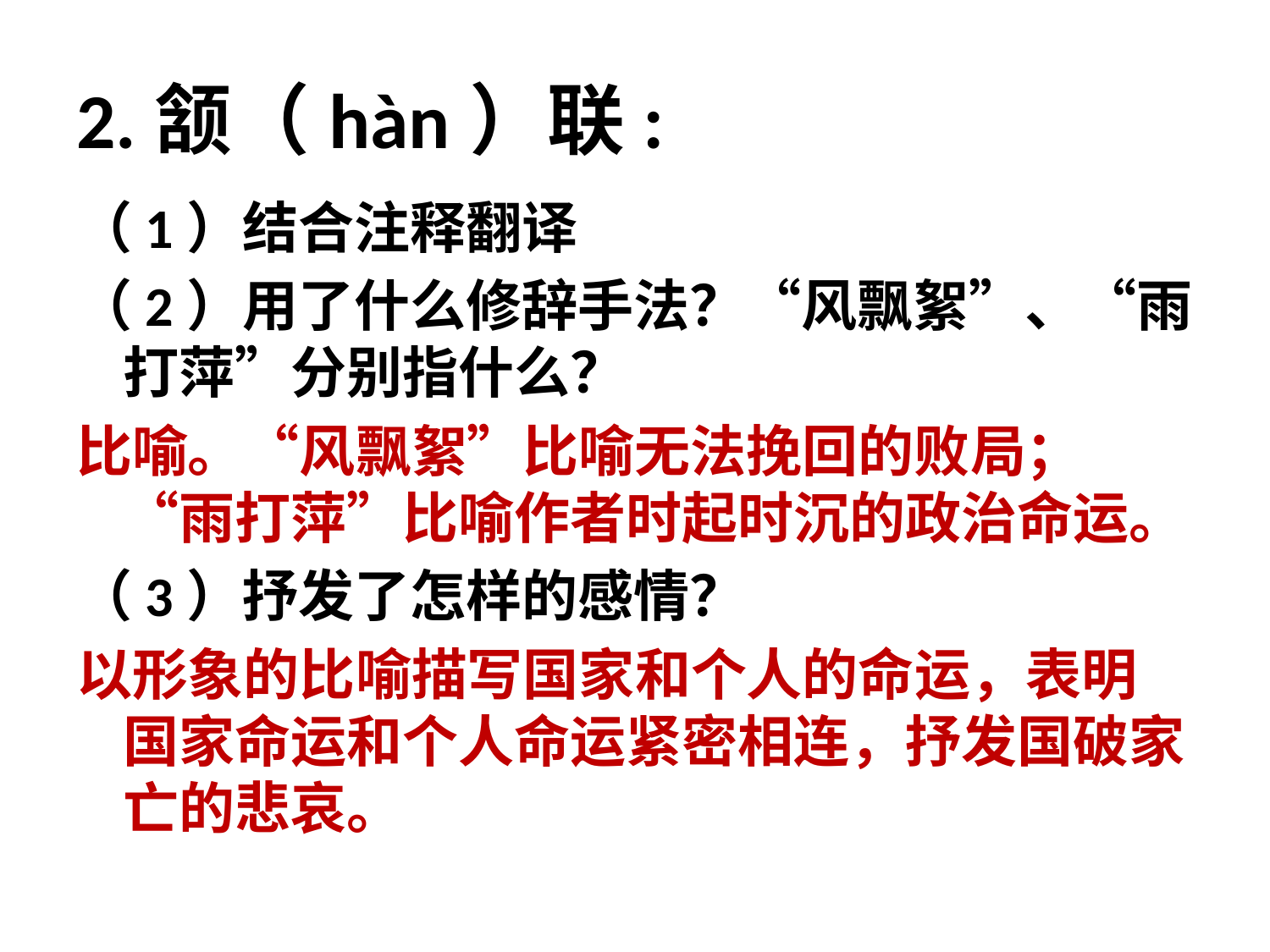

# 2.颔（hàn）联:
（1）结合注释翻译
（2）用了什么修辞手法？“风飘絮”、“雨打萍”分别指什么？
比喻。“风飘絮”比喻无法挽回的败局；“雨打萍”比喻作者时起时沉的政治命运。
（3）抒发了怎样的感情？
以形象的比喻描写国家和个人的命运，表明国家命运和个人命运紧密相连，抒发国破家亡的悲哀。